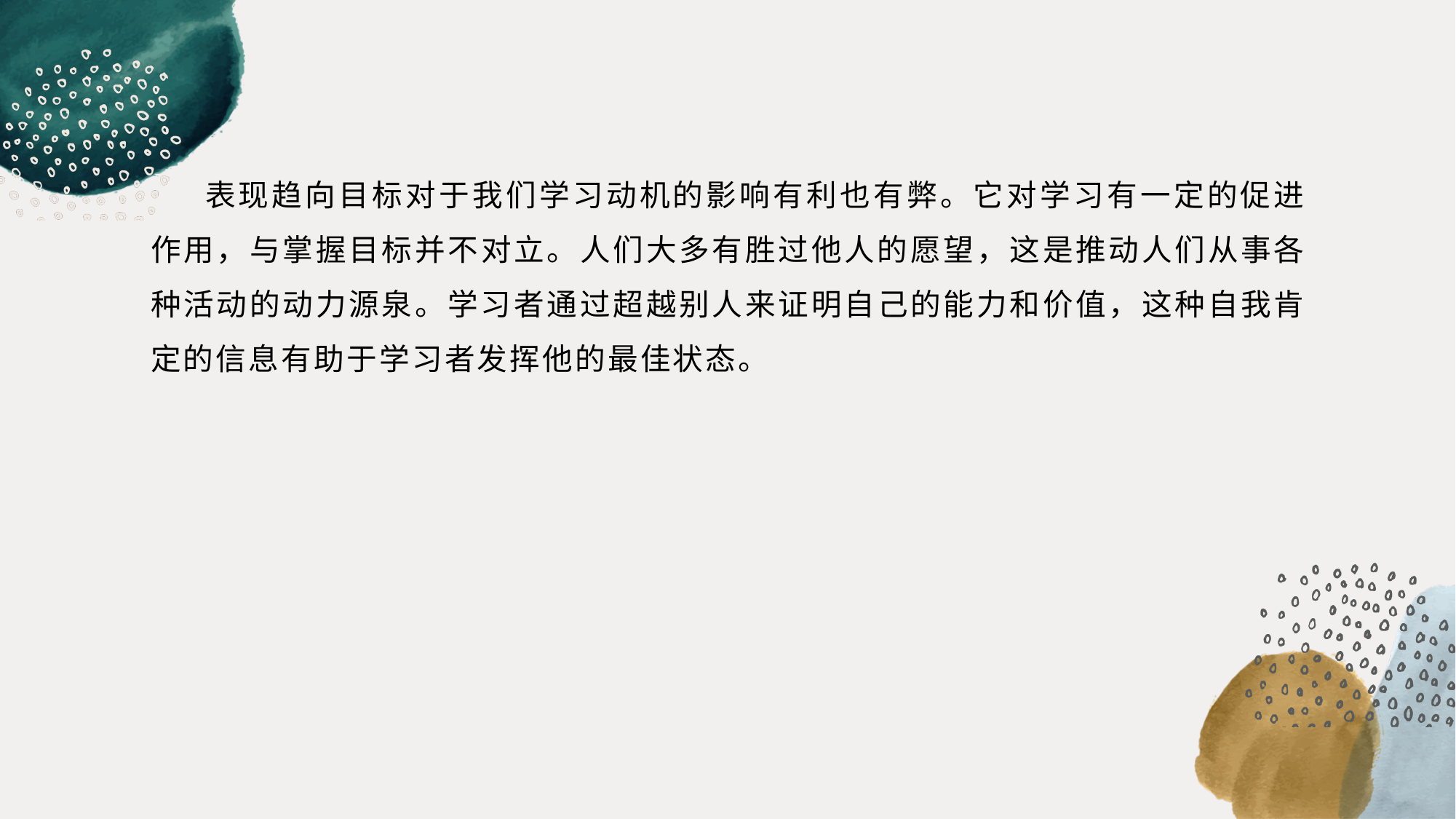

表现趋向目标对于我们学习动机的影响有利也有弊。它对学习有一定的促进作用，与掌握目标并不对立。人们大多有胜过他人的愿望，这是推动人们从事各种活动的动力源泉。学习者通过超越别人来证明自己的能力和价值，这种自我肯定的信息有助于学习者发挥他的最佳状态。